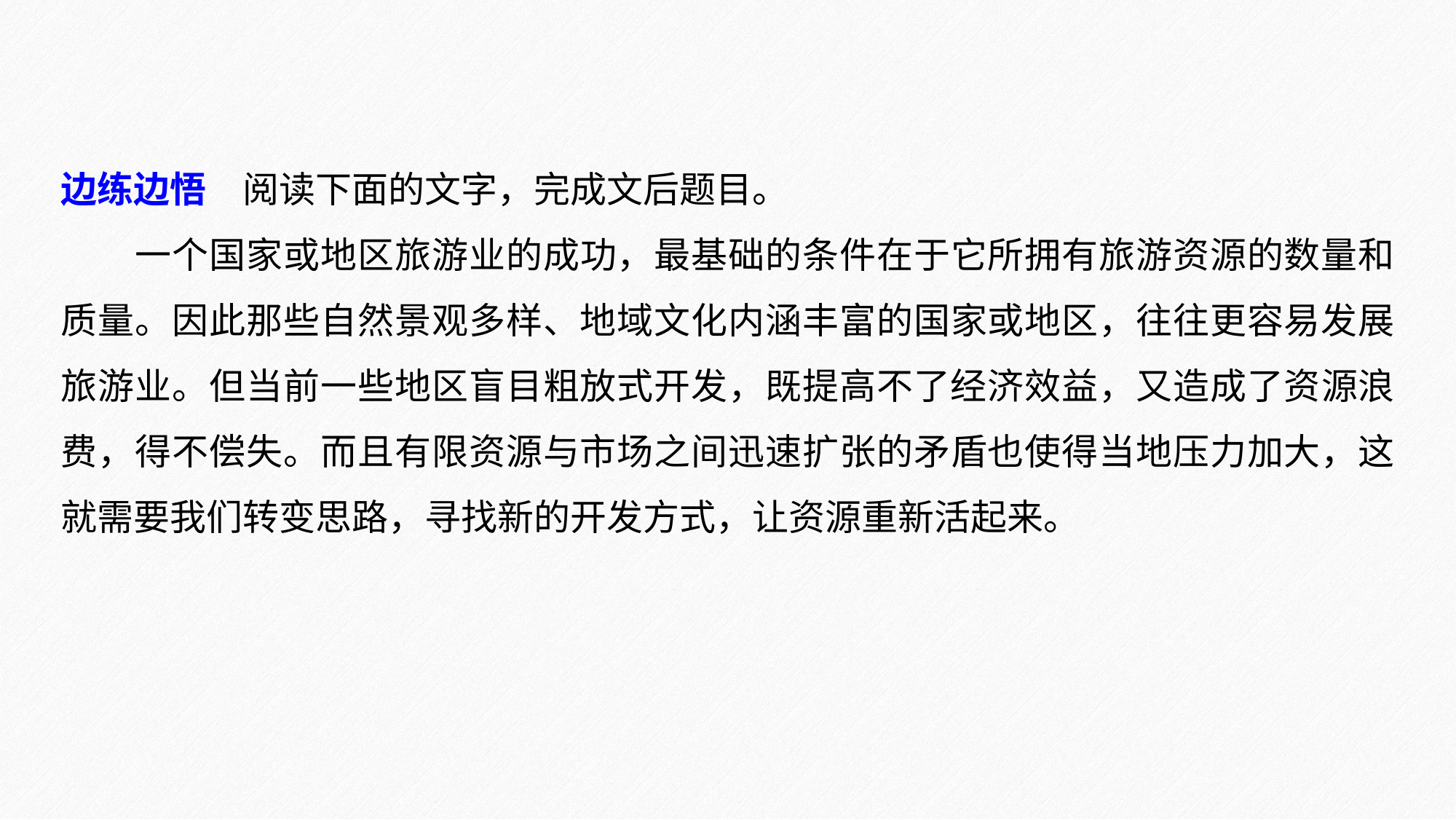

边练边悟　阅读下面的文字，完成文后题目。
一个国家或地区旅游业的成功，最基础的条件在于它所拥有旅游资源的数量和质量。因此那些自然景观多样、地域文化内涵丰富的国家或地区，往往更容易发展旅游业。但当前一些地区盲目粗放式开发，既提高不了经济效益，又造成了资源浪费，得不偿失。而且有限资源与市场之间迅速扩张的矛盾也使得当地压力加大，这就需要我们转变思路，寻找新的开发方式，让资源重新活起来。